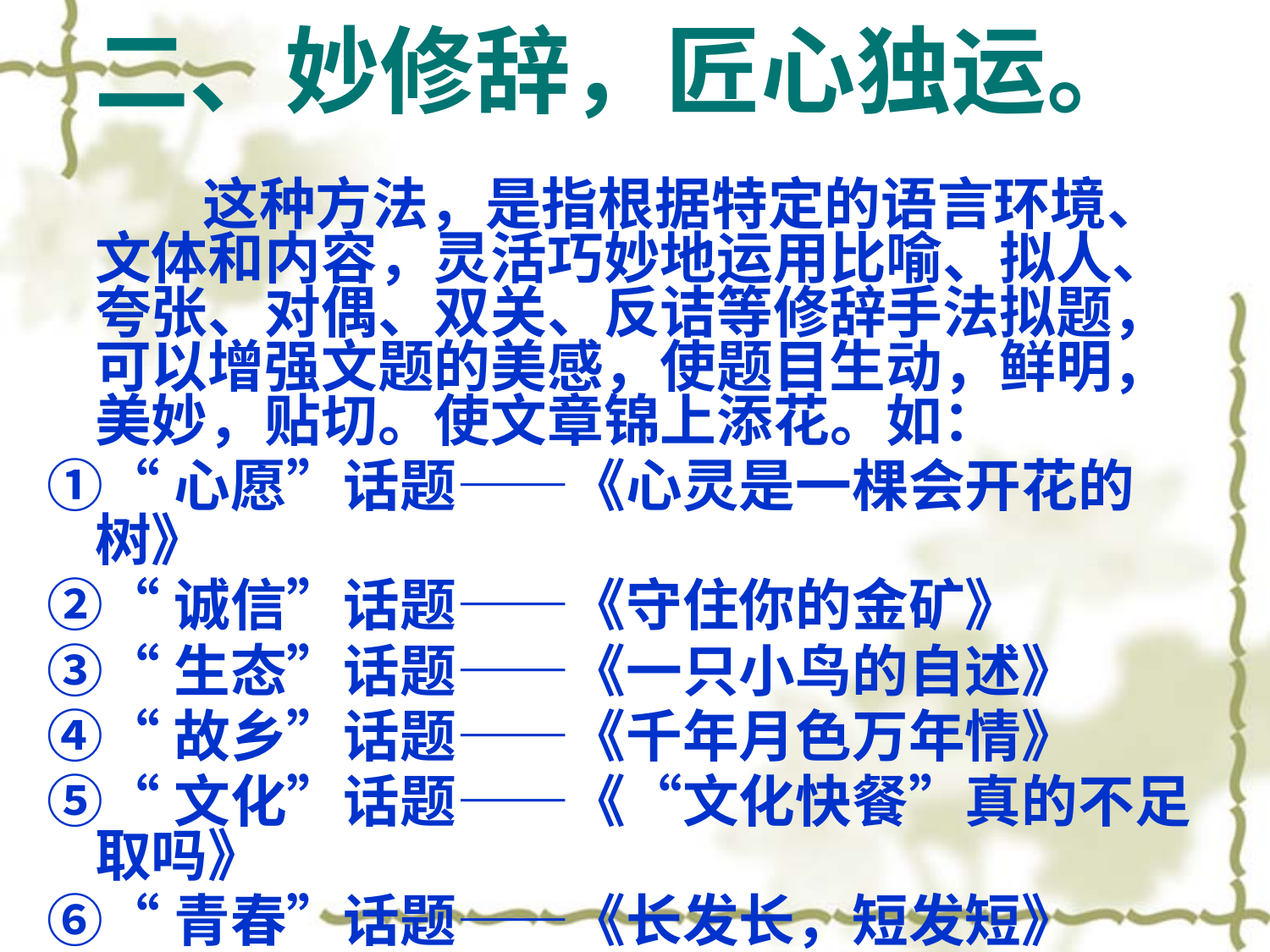

# 二、妙修辞，匠心独运。

           这种方法，是指根据特定的语言环境、文体和内容，灵活巧妙地运用比喻、拟人、夸张、对偶、双关、反诘等修辞手法拟题，可以增强文题的美感，使题目生动，鲜明，美妙，贴切。使文章锦上添花。如：
①“心愿”话题——《心灵是一棵会开花的树》
②“诚信”话题——《守住你的金矿》
③“生态”话题——《一只小鸟的自述》
④“故乡”话题——《千年月色万年情》
⑤“文化”话题——《“文化快餐”真的不足取吗》
⑥“青春”话题——《长发长，短发短》
171